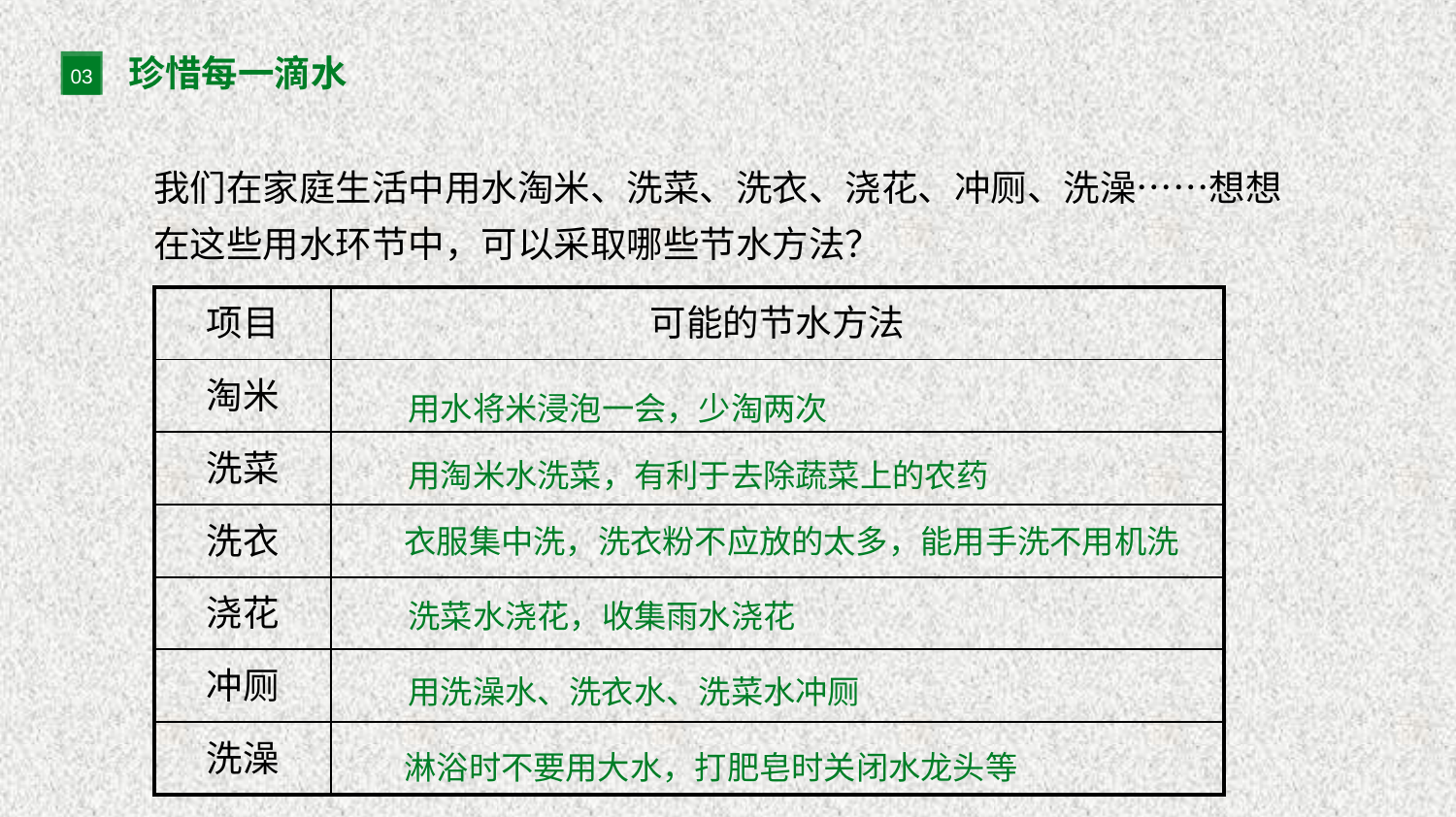

珍惜每一滴水

03
我们在家庭生活中用水淘米、洗菜、洗衣、浇花、冲厕、洗澡……想想在这些用水环节中，可以采取哪些节水方法？
| 项目 | 可能的节水方法 |
| --- | --- |
| 淘米 |  |
| 洗菜 |  |
| 洗衣 |  |
| 浇花 |  |
| 冲厕 |  |
| 洗澡 |  |
用水将米浸泡一会，少淘两次
用淘米水洗菜，有利于去除蔬菜上的农药
衣服集中洗，洗衣粉不应放的太多，能用手洗不用机洗
洗菜水浇花，收集雨水浇花
用洗澡水、洗衣水、洗菜水冲厕
淋浴时不要用大水，打肥皂时关闭水龙头等